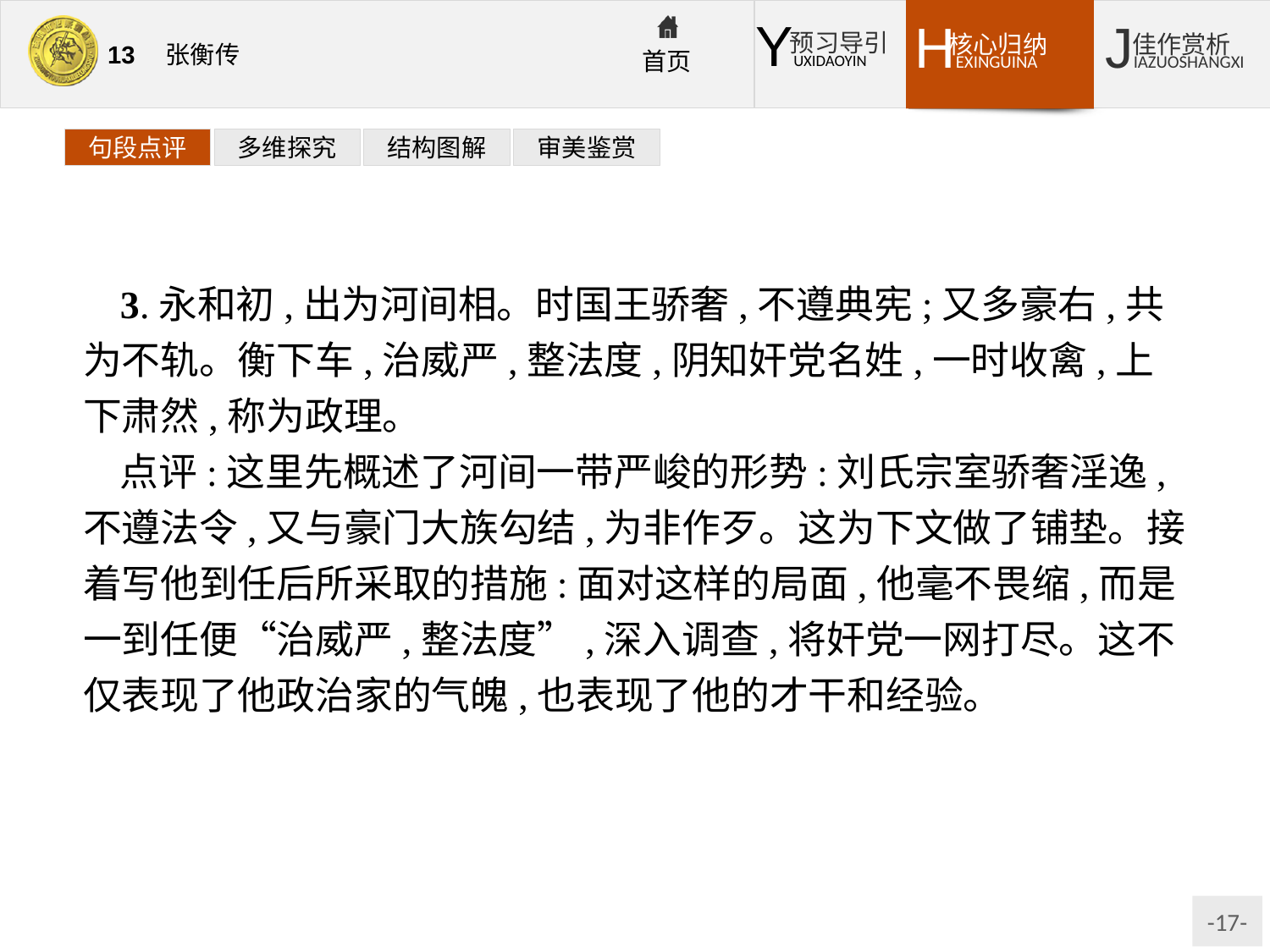

句段点评
多维探究
结构图解
审美鉴赏
3.永和初,出为河间相。时国王骄奢,不遵典宪;又多豪右,共为不轨。衡下车,治威严,整法度,阴知奸党名姓,一时收禽,上下肃然,称为政理。
点评:这里先概述了河间一带严峻的形势:刘氏宗室骄奢淫逸,不遵法令,又与豪门大族勾结,为非作歹。这为下文做了铺垫。接着写他到任后所采取的措施:面对这样的局面,他毫不畏缩,而是一到任便“治威严,整法度”,深入调查,将奸党一网打尽。这不仅表现了他政治家的气魄,也表现了他的才干和经验。